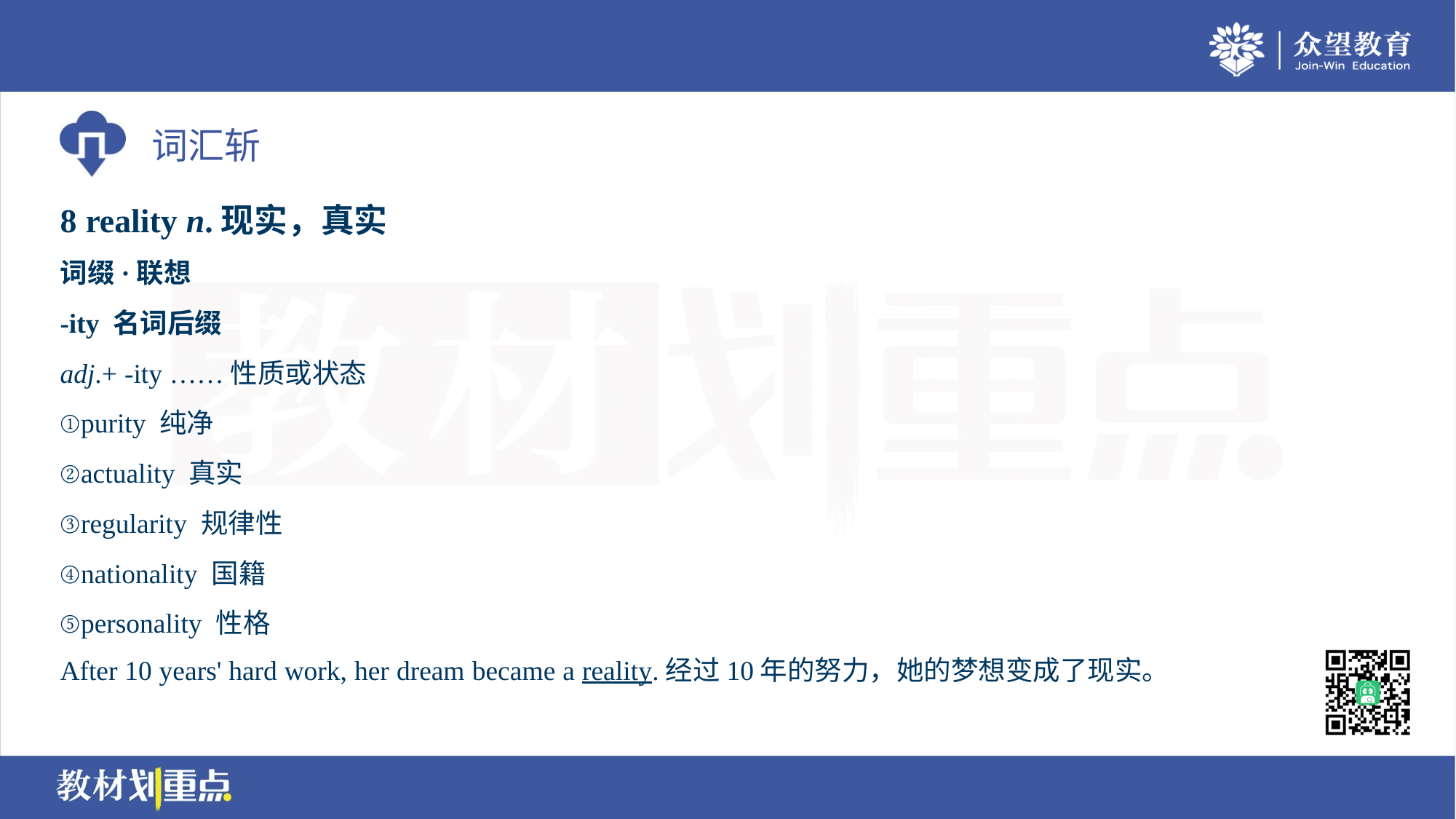

8 reality n.现实，真实
词缀·联想
-ity 名词后缀
adj.+ -ity ……性质或状态
①purity 纯净
②actuality 真实
③regularity 规律性
④nationality 国籍
⑤personality 性格
After 10 years' hard work, her dream became a reality.经过10年的努力，她的梦想变成了现实。